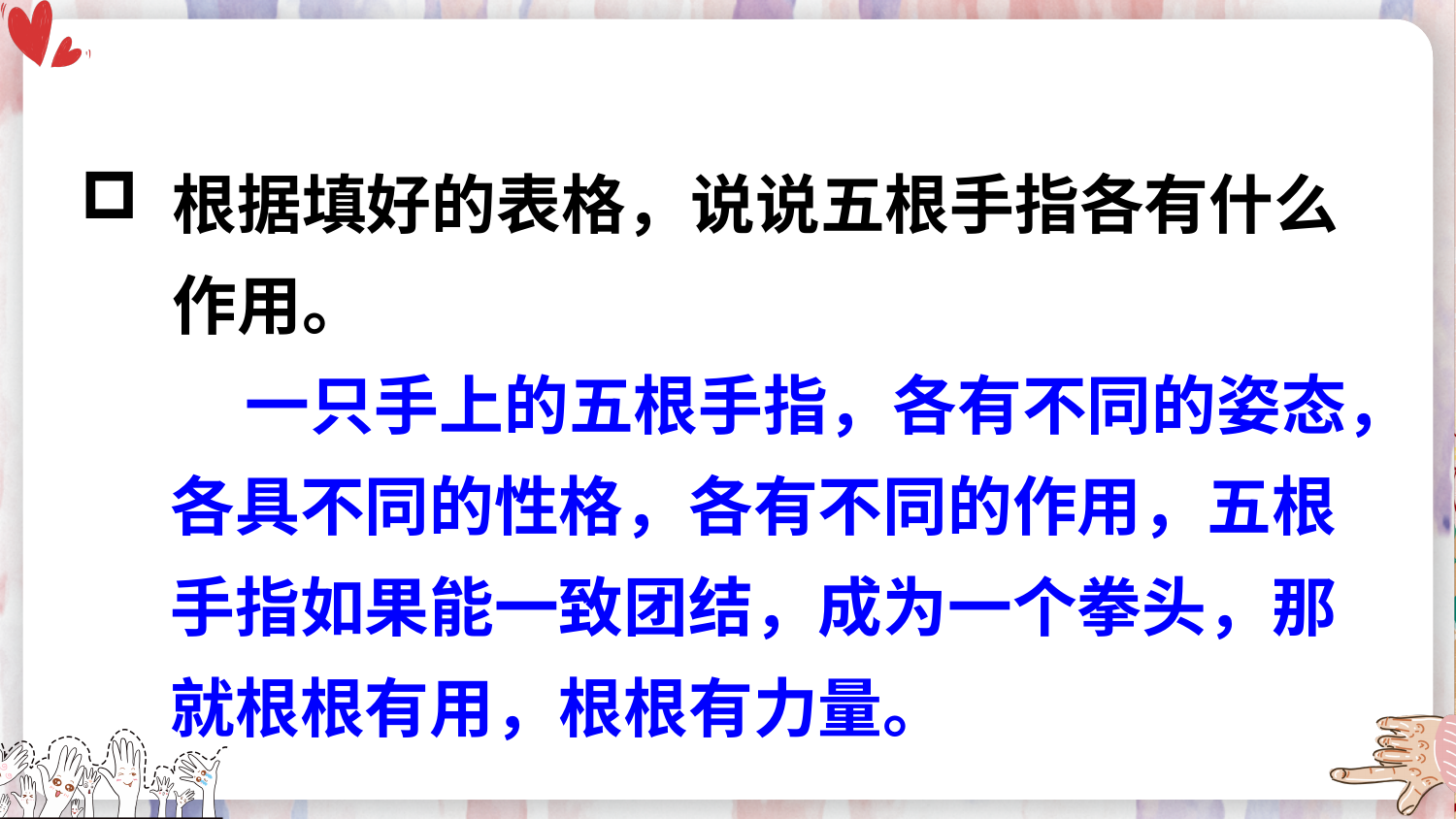

根据填好的表格，说说五根手指各有什么作用。
    一只手上的五根手指，各有不同的姿态，各具不同的性格，各有不同的作用，五根手指如果能一致团结，成为一个拳头，那就根根有用，根根有力量。